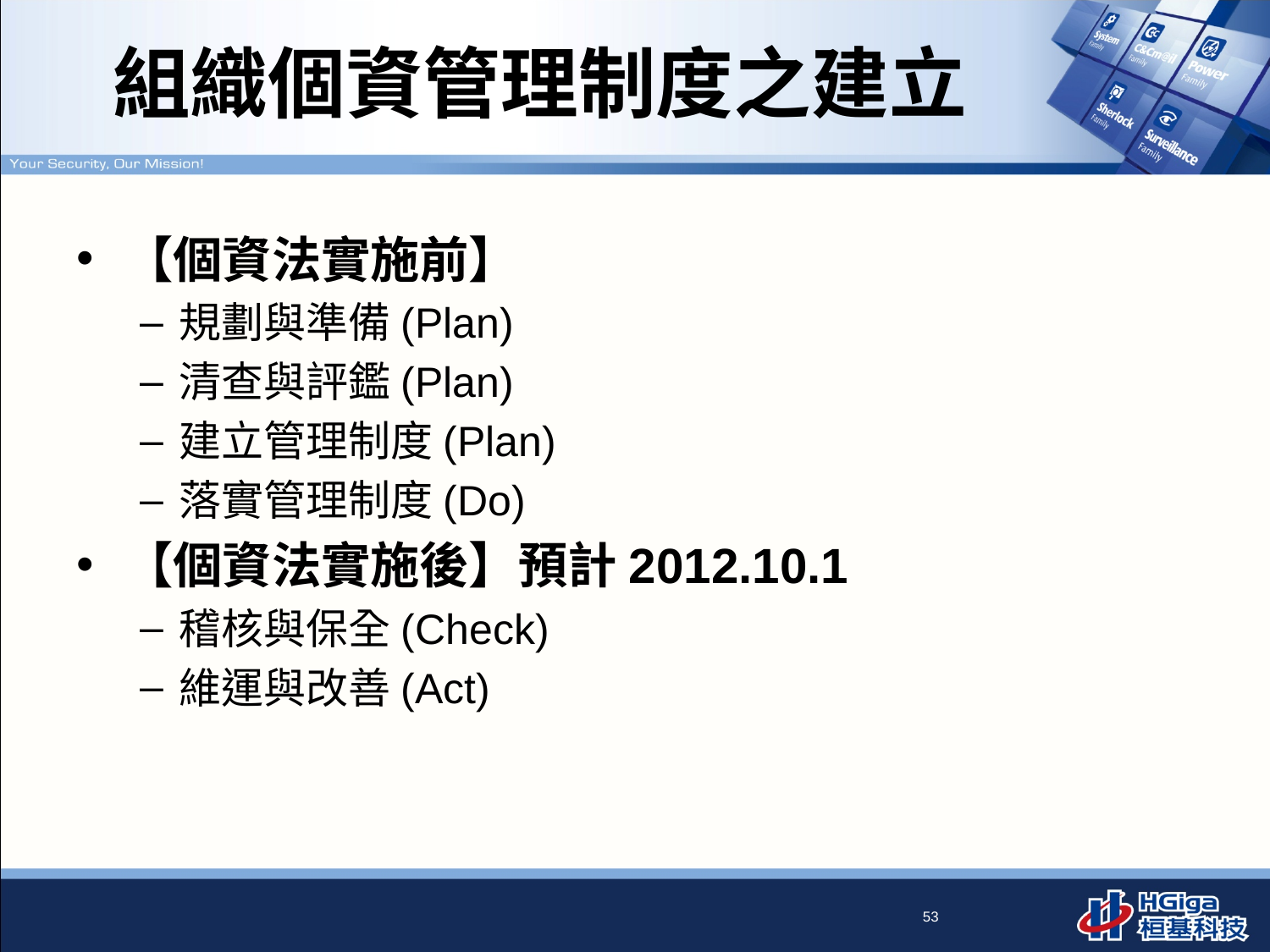

# 組織個資管理制度之建立
【個資法實施前】
規劃與準備(Plan)
清查與評鑑(Plan)
建立管理制度(Plan)
落實管理制度(Do)
【個資法實施後】預計2012.10.1
稽核與保全(Check)
維運與改善(Act)
53